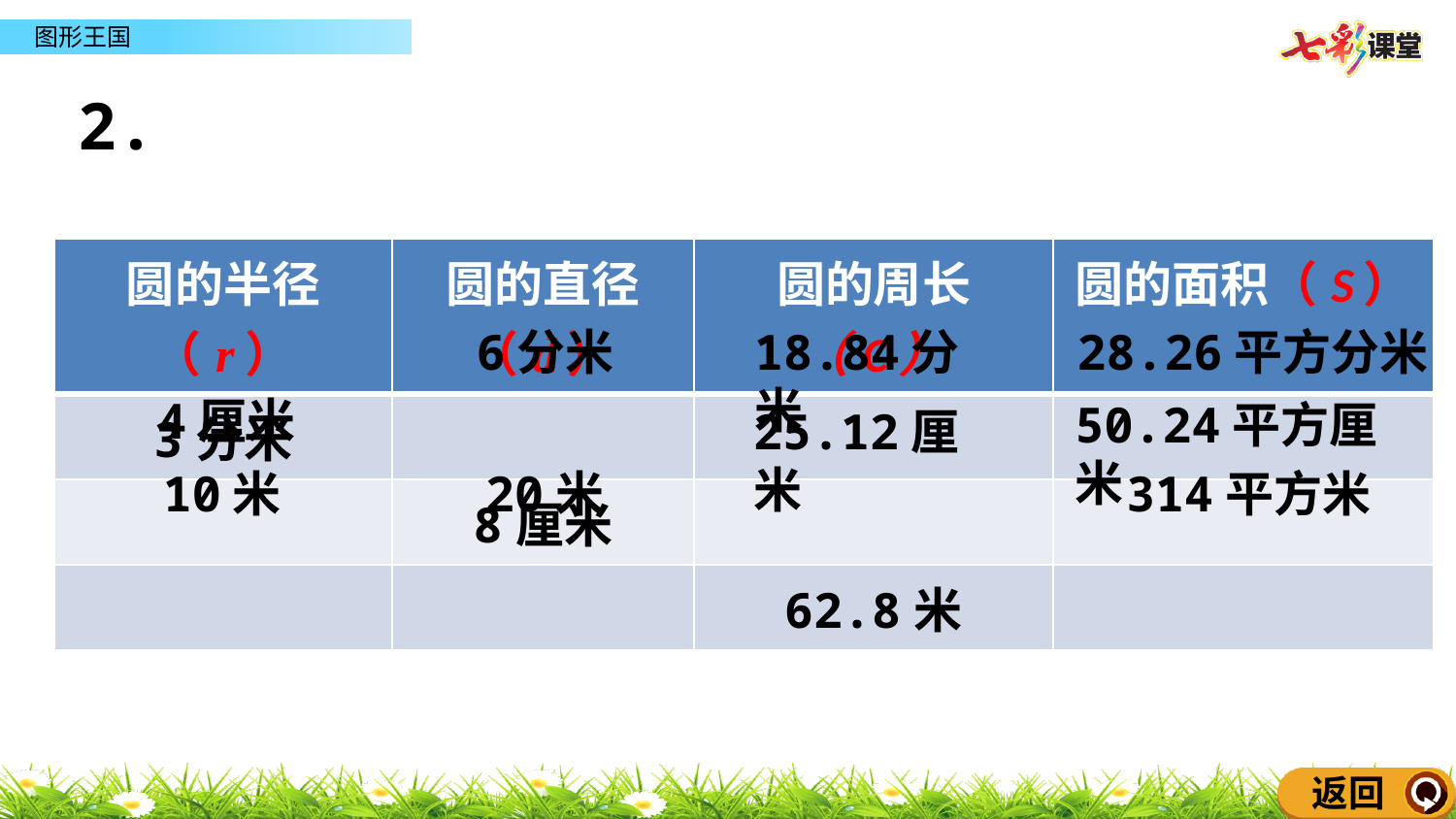

2.
| 圆的半径（r） | 圆的直径（d） | 圆的周长（C） | 圆的面积（S） |
| --- | --- | --- | --- |
| 3分米 |  |  |  |
|  | 8厘米 |  |  |
|  |  | 62.8米 |  |
6分米
18.84分米
28.26平方分米
4厘米
50.24平方厘米
25.12厘米
314平方米
10米
20米